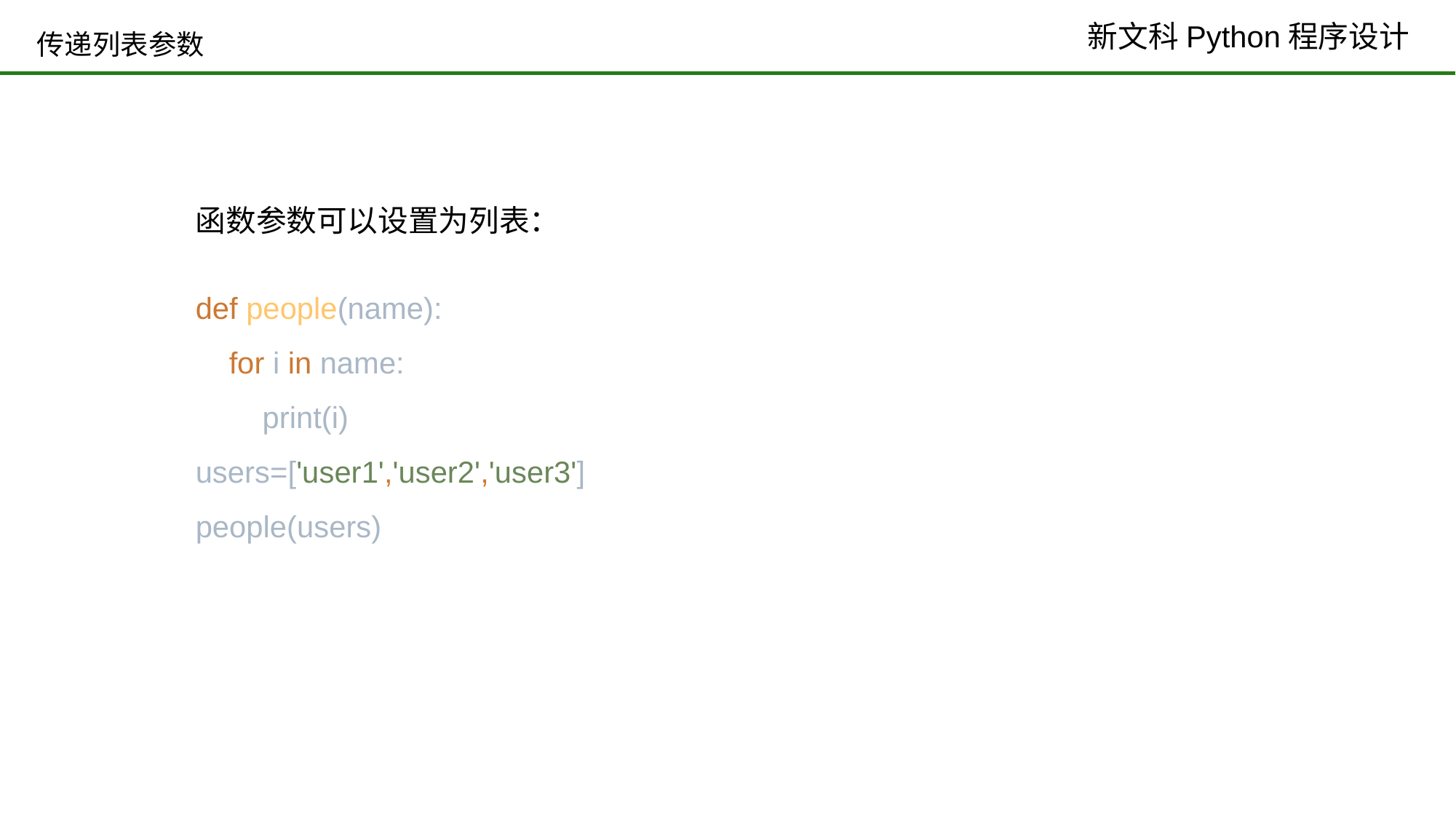

# 传递列表参数
函数参数可以设置为列表：
def people(name):
    for i in name:
        print(i)
users=['user1','user2','user3']
people(users)